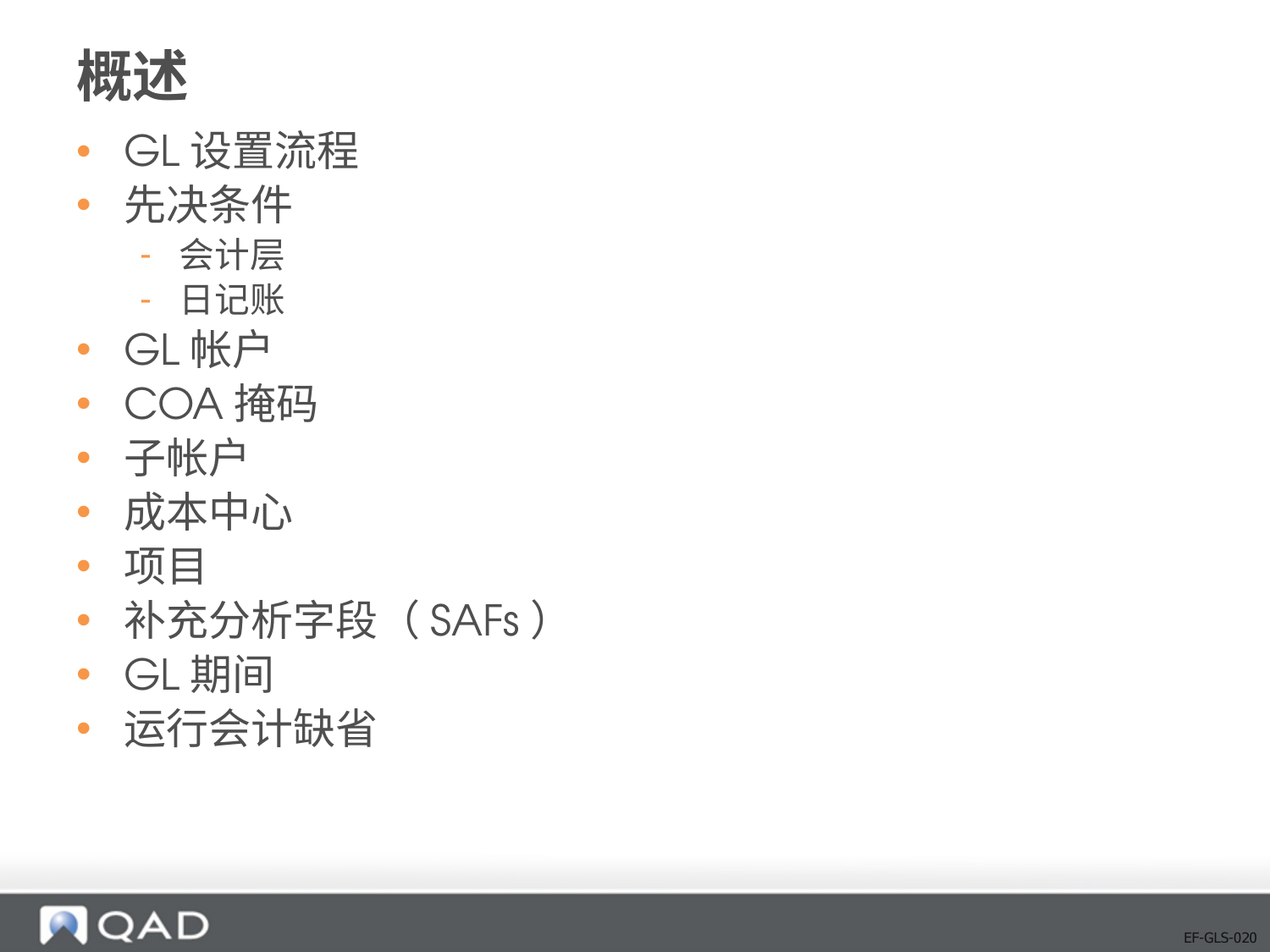

# 概述
GL设置流程
先决条件
会计层
日记账
GL帐户
COA掩码
子帐户
成本中心
项目
补充分析字段（SAFs）
GL期间
运行会计缺省
EF-GLS-020